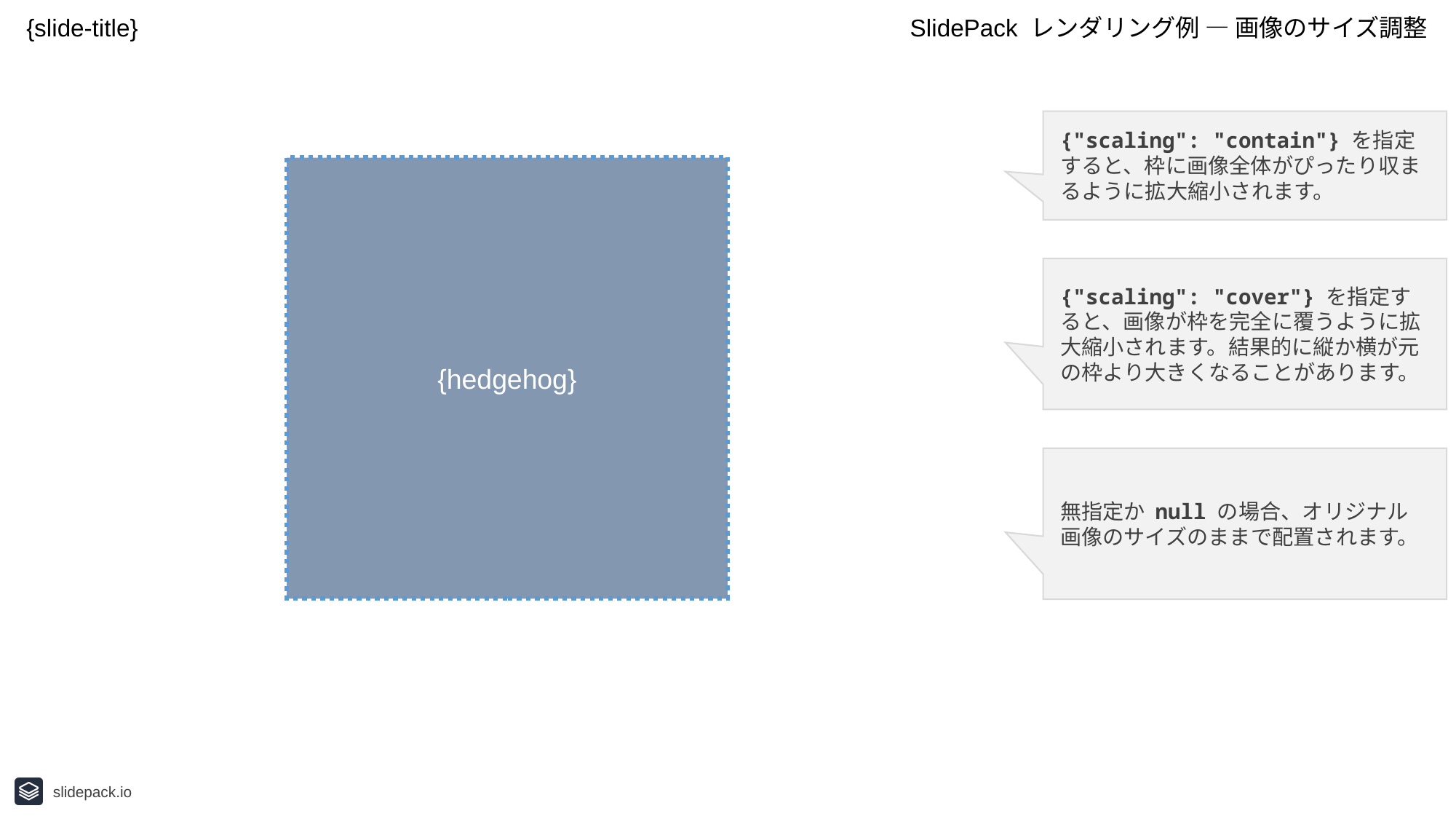

{slide-title}
SlidePack レンダリング例 ― 画像のサイズ調整
{"scaling": "contain"} を指定すると、枠に画像全体がぴったり収まるように拡大縮小されます。

{hedgehog}
{"scaling": "cover"} を指定すると、画像が枠を完全に覆うように拡大縮小されます。結果的に縦か横が元の枠より大きくなることがあります。
無指定か null の場合、オリジナル画像のサイズのままで配置されます。